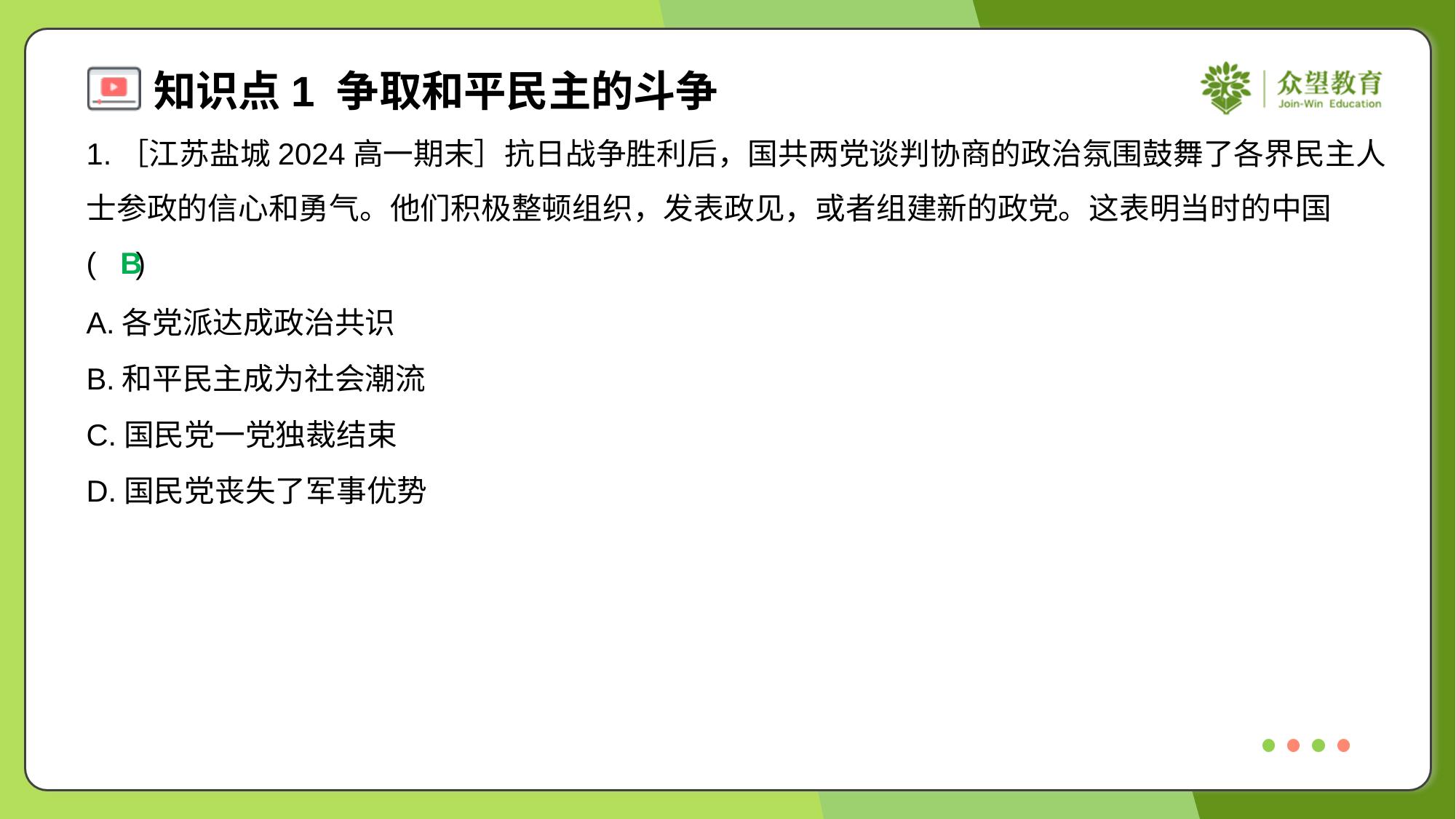

1.［江苏盐城2024高一期末］抗日战争胜利后，国共两党谈判协商的政治氛围鼓舞了各界民主人
士参政的信心和勇气。他们积极整顿组织，发表政见，或者组建新的政党。这表明当时的中国
(     )
B
A.各党派达成政治共识
B.和平民主成为社会潮流
C.国民党一党独裁结束
D.国民党丧失了军事优势